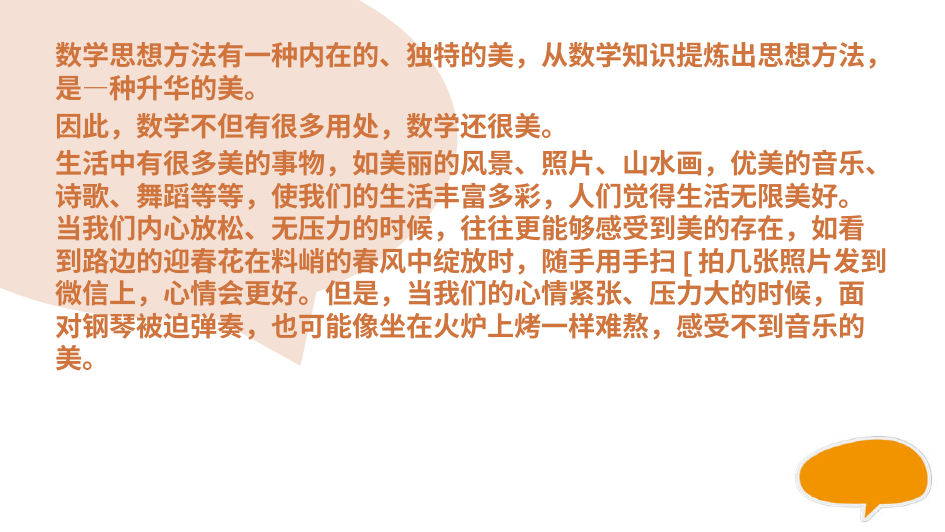

#
数学思想方法有一种内在的、独特的美，从数学知识提炼出思想方法，是—种升华的美。
因此，数学不但有很多用处，数学还很美。
生活中有很多美的事物，如美丽的风景、照片、山水画，优美的音乐、诗歌、舞蹈等等，使我们的生活丰富多彩，人们觉得生活无限美好。当我们内心放松、无压力的时候，往往更能够感受到美的存在，如看到路边的迎春花在料峭的春风中绽放时，随手用手扫[拍几张照片发到微信上，心情会更好。但是，当我们的心情紧张、压力大的时候，面对钢琴被迫弹奏，也可能像坐在火炉上烤一样难熬，感受不到音乐的美。